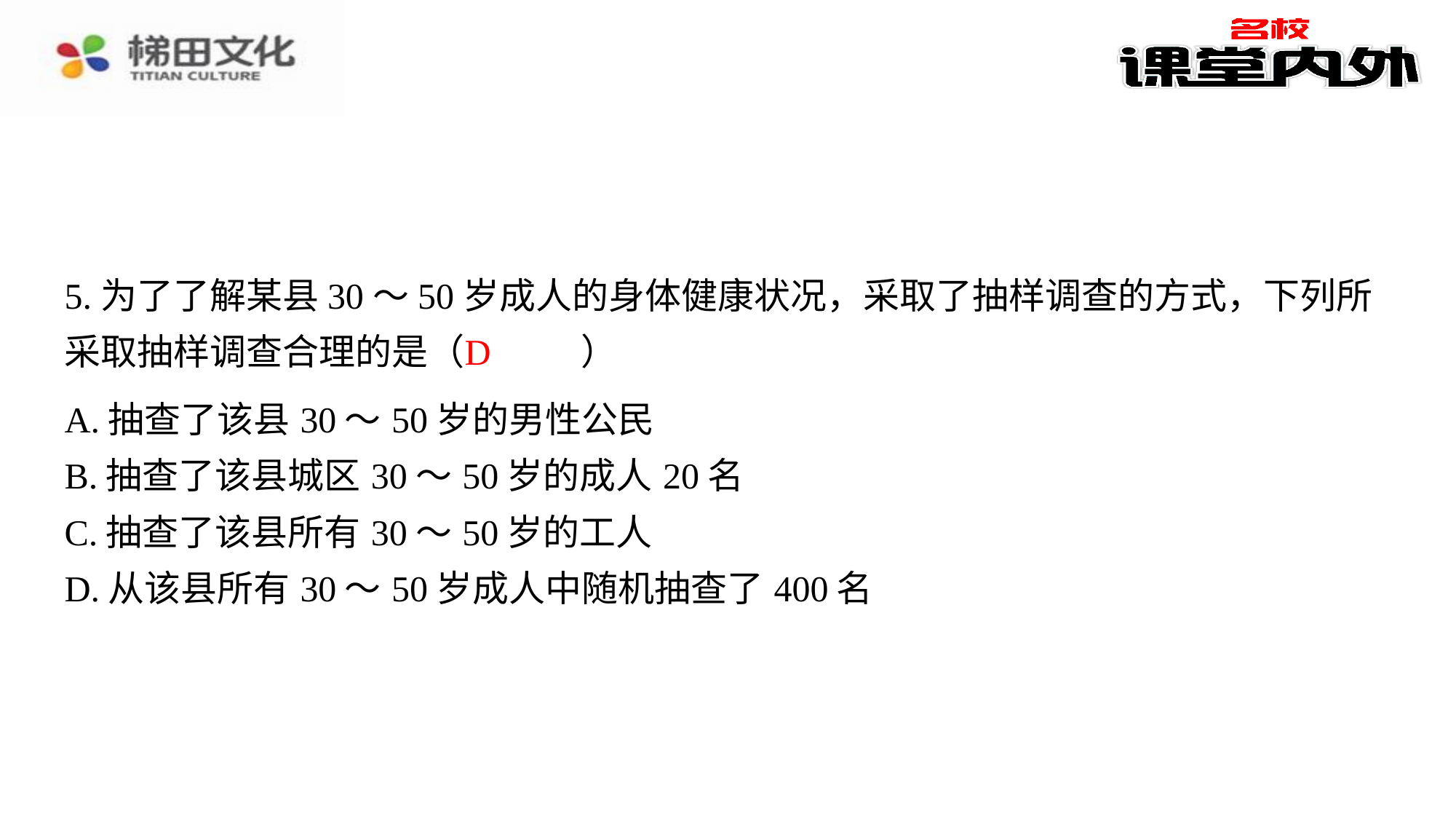

5.为了了解某县30～50岁成人的身体健康状况，采取了抽样调查的方式，下列所采取抽样调查合理的是（　D　）
D
| A.抽查了该县30～50岁的男性公民 |
| --- |
| B.抽查了该县城区30～50岁的成人20名 |
| C.抽查了该县所有30～50岁的工人 |
| D.从该县所有30～50岁成人中随机抽查了400名 |